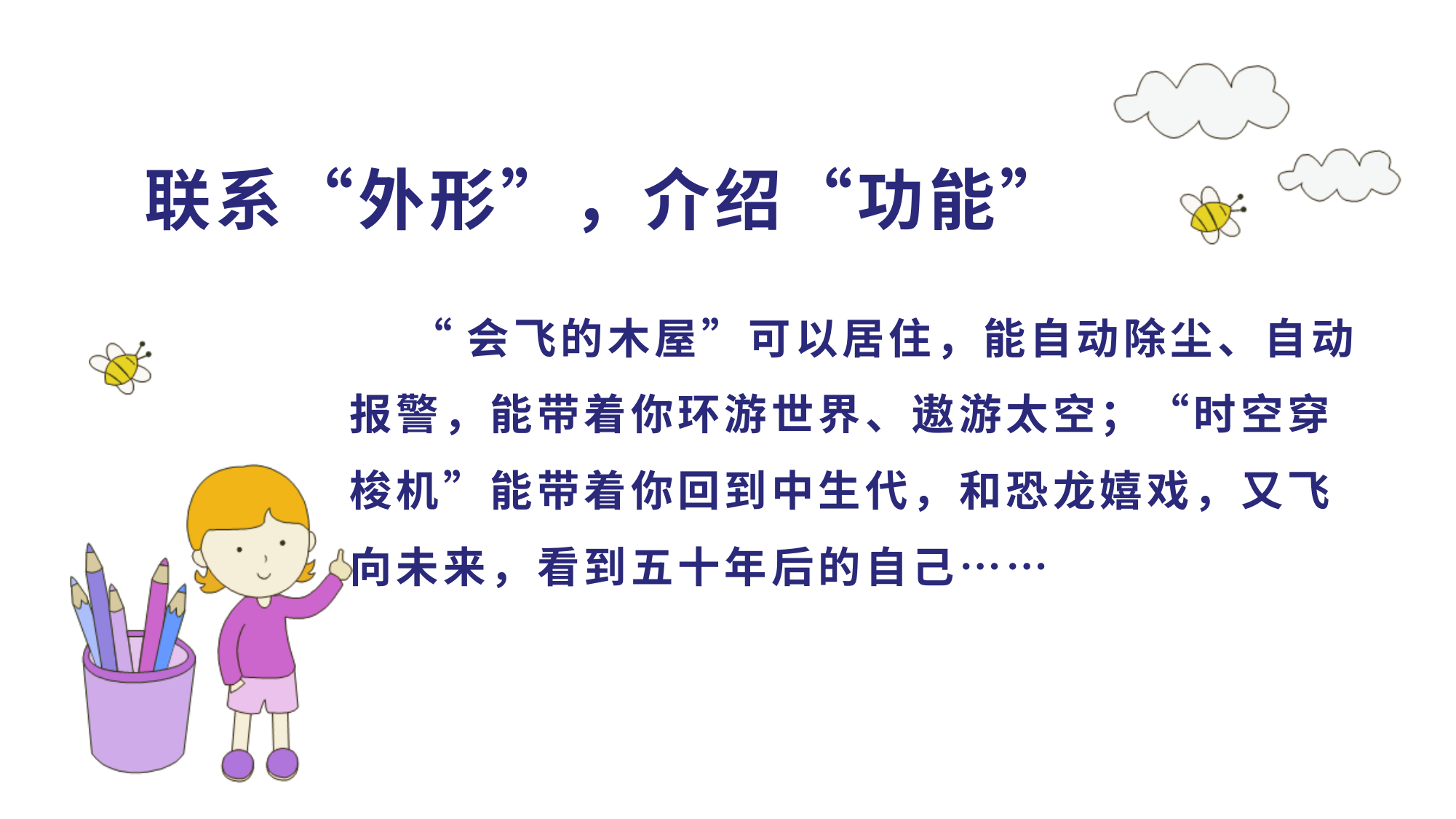

联系“外形”，介绍“功能”

# “会飞的木屋”可以居住，能自动除尘、自动报警，能带着你环游世界、遨游太空；“时空穿梭机”能带着你回到中生代，和恐龙嬉戏，又飞向未来，看到五十年后的自己……